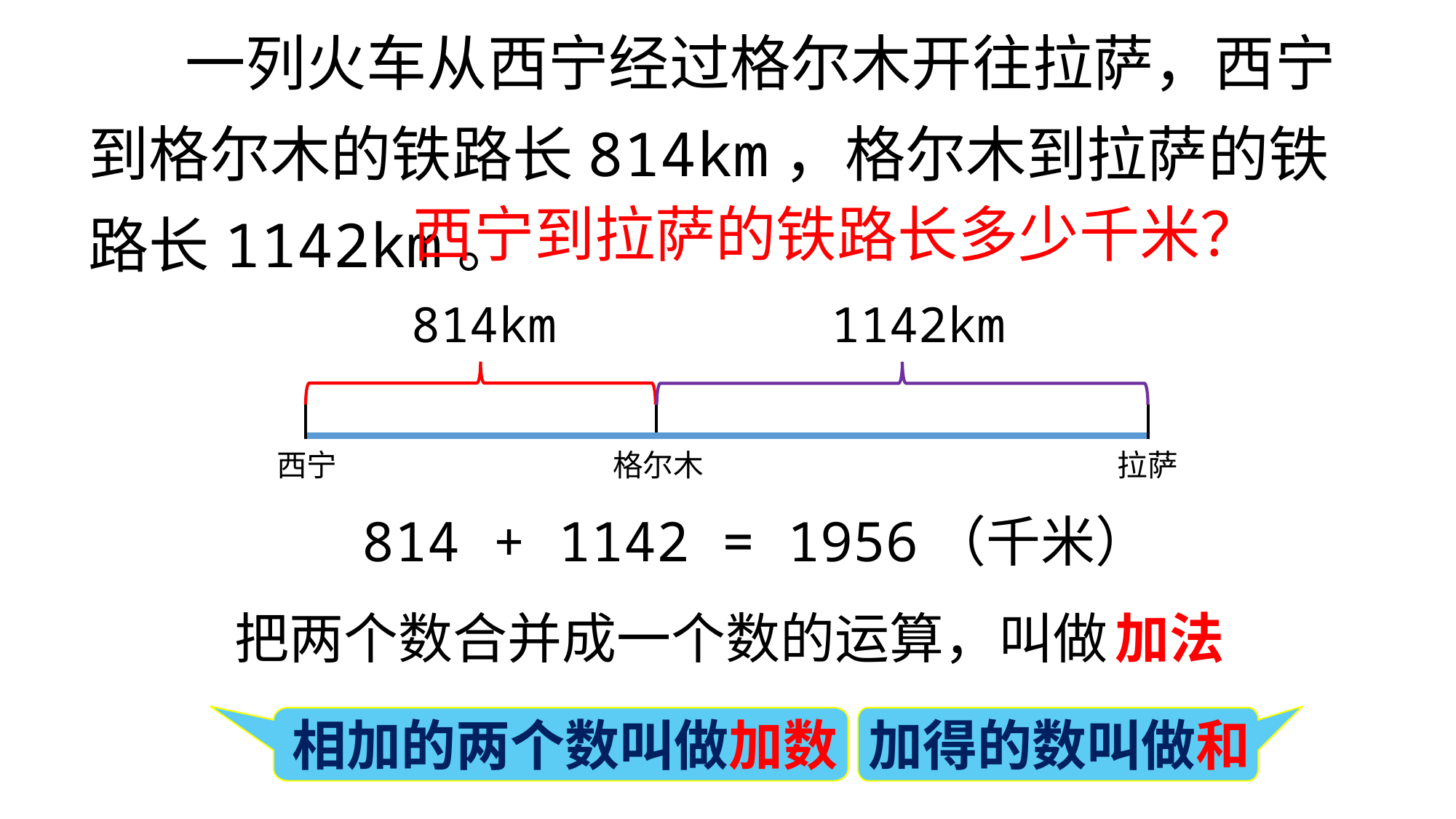

一列火车从西宁经过格尔木开往拉萨，西宁到格尔木的铁路长814km，格尔木到拉萨的铁路长1142km。
西宁到拉萨的铁路长多少千米？
814km
1142km

西宁
格尔木
拉萨
814 + 1142 = 1956（千米）
把两个数合并成一个数的运算，叫做
加法
相加的两个数叫做加数
加得的数叫做和